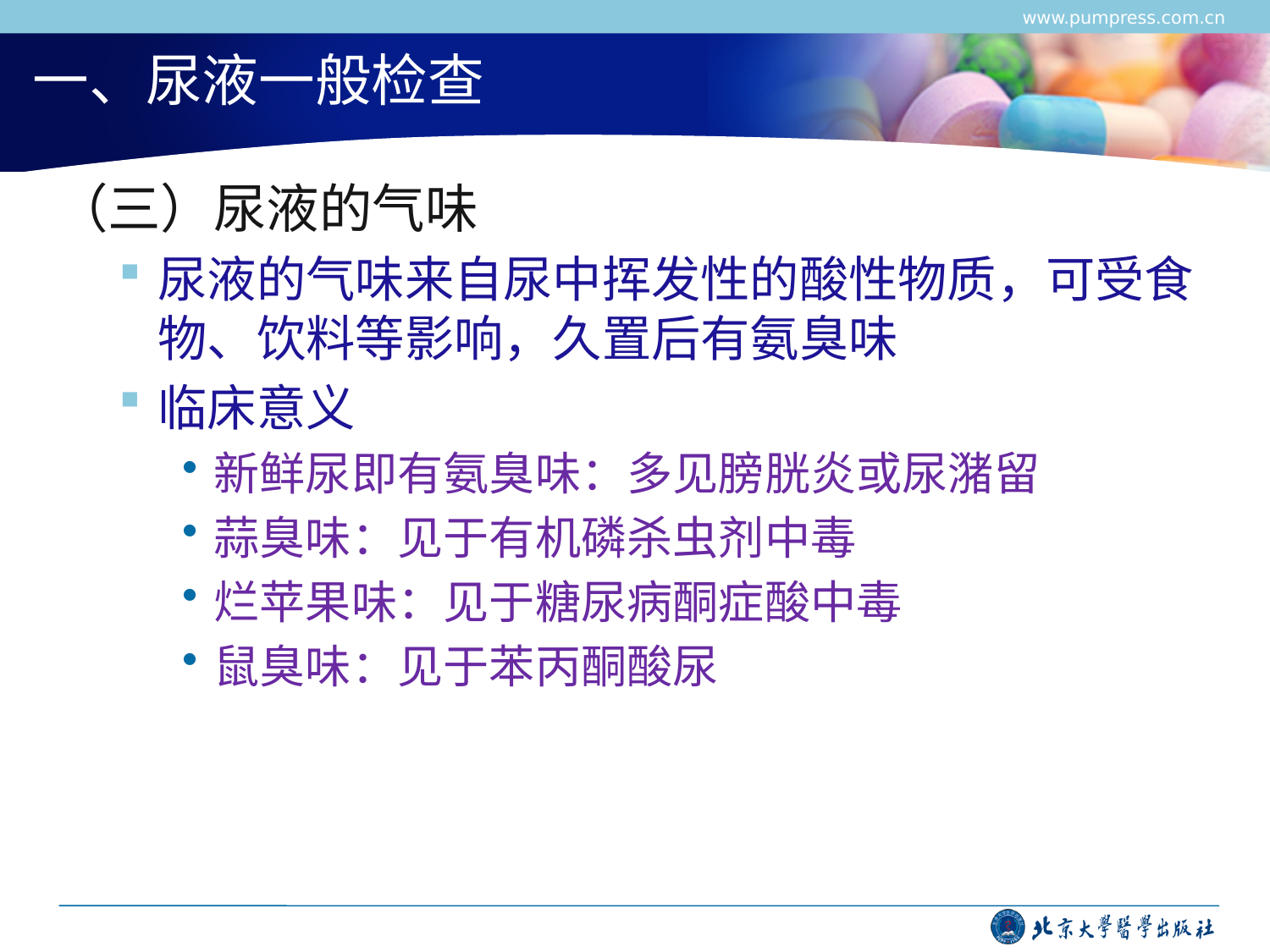

www.pumpress.com.cn
# 一、尿液一般检查
（三）尿液的气味
尿液的气味来自尿中挥发性的酸性物质，可受食物、饮料等影响，久置后有氨臭味
临床意义
新鲜尿即有氨臭味：多见膀胱炎或尿潴留
蒜臭味：见于有机磷杀虫剂中毒
烂苹果味：见于糖尿病酮症酸中毒
鼠臭味：见于苯丙酮酸尿